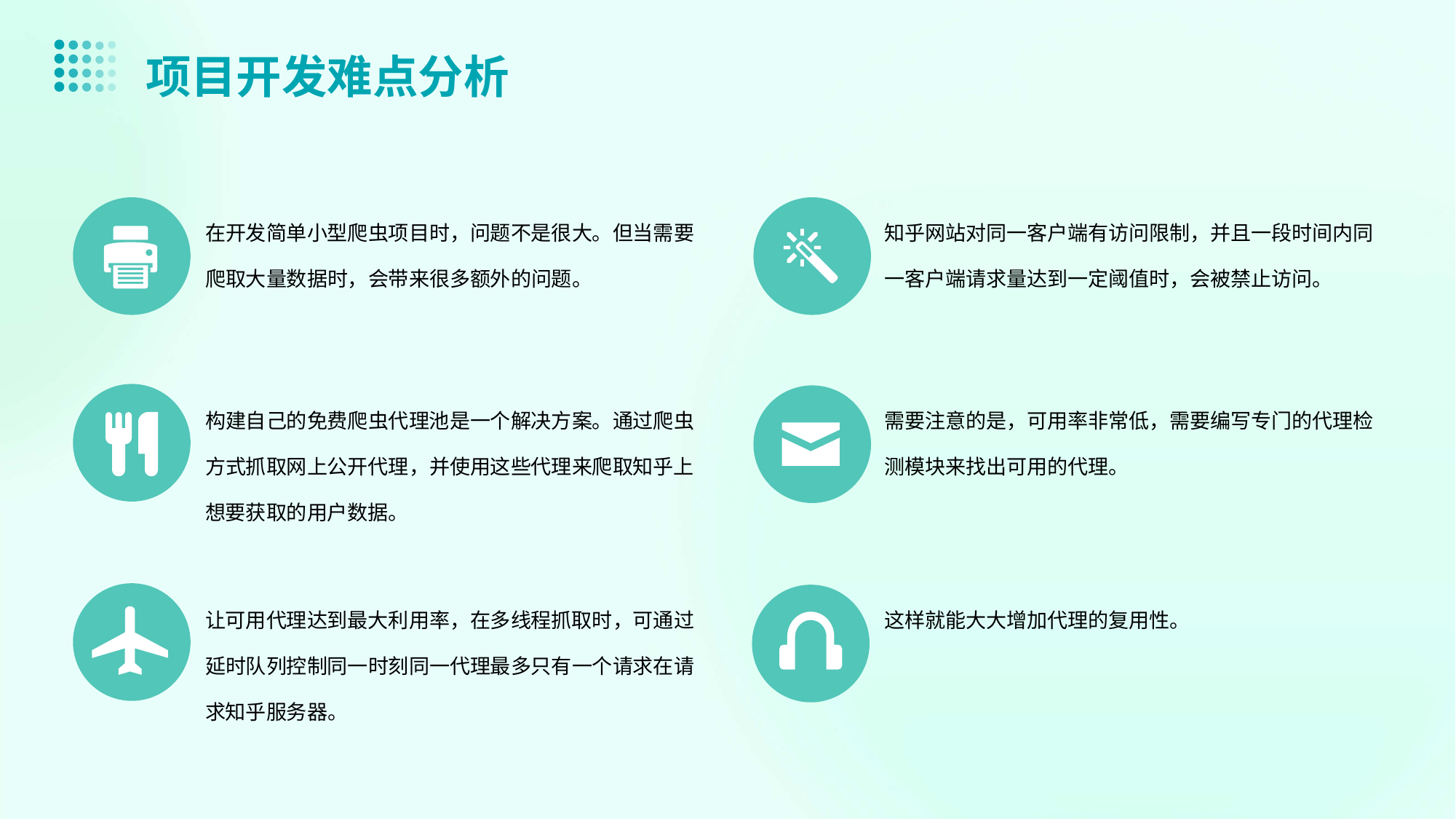

项目开发难点分析

在开发简单小型爬虫项目时，问题不是很大。但当需要爬取大量数据时，会带来很多额外的问题。
知乎网站对同一客户端有访问限制，并且一段时间内同一客户端请求量达到一定阈值时，会被禁止访问。

构建自己的免费爬虫代理池是一个解决方案。通过爬虫方式抓取网上公开代理，并使用这些代理来爬取知乎上想要获取的用户数据。
需要注意的是，可用率非常低，需要编写专门的代理检测模块来找出可用的代理。

让可用代理达到最大利用率，在多线程抓取时，可通过延时队列控制同一时刻同一代理最多只有一个请求在请求知乎服务器。
这样就能大大增加代理的复用性。